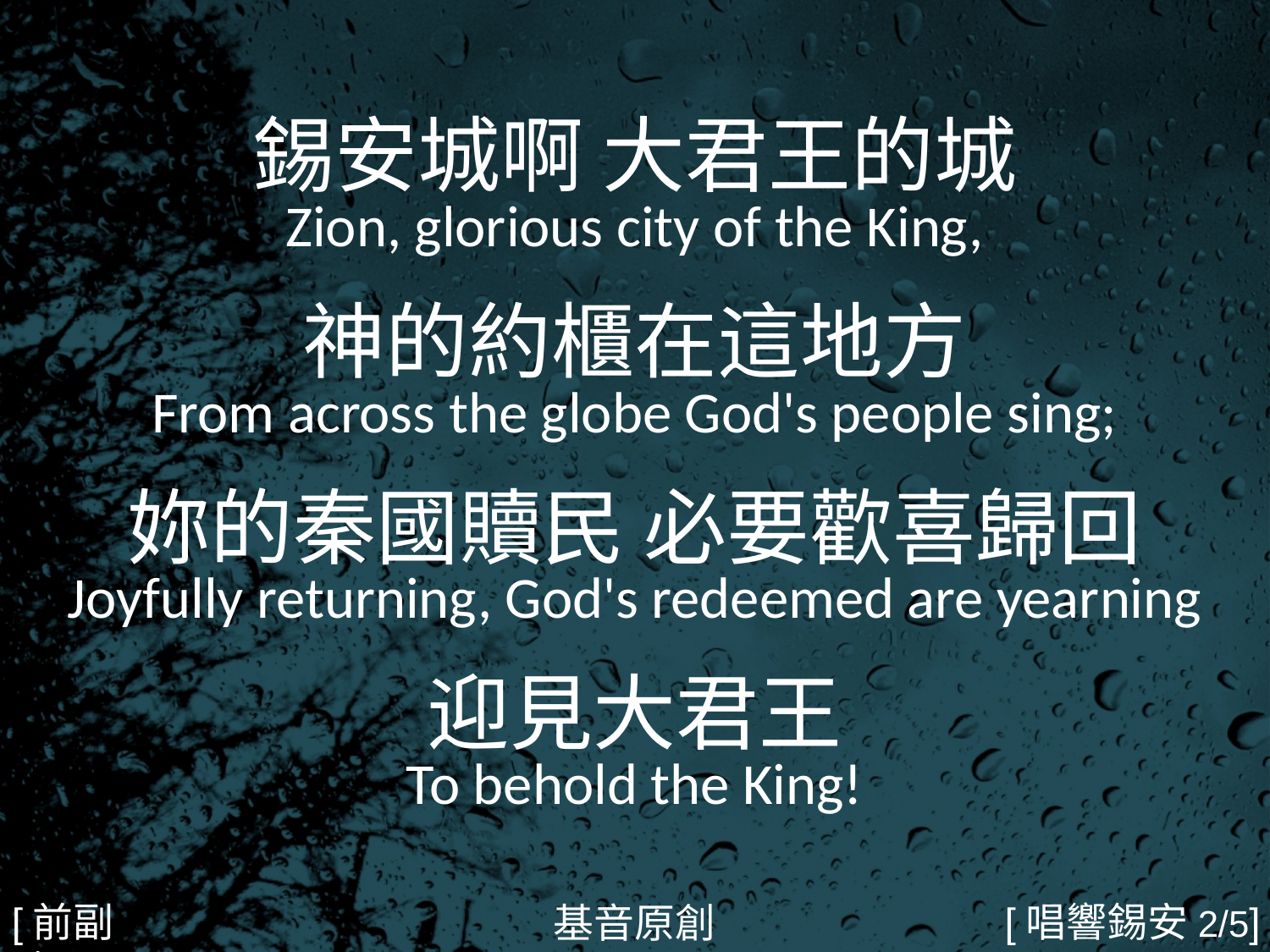

錫安城啊 大君王的城
Zion, glorious city of the King,

神的約櫃在這地方
From across the globe God's people sing;

妳的秦國贖民 必要歡喜歸回
Joyfully returning, God's redeemed are yearning

迎見大君王
To behold the King!
#

[前副歌]
[唱響錫安2/5]
基音原創